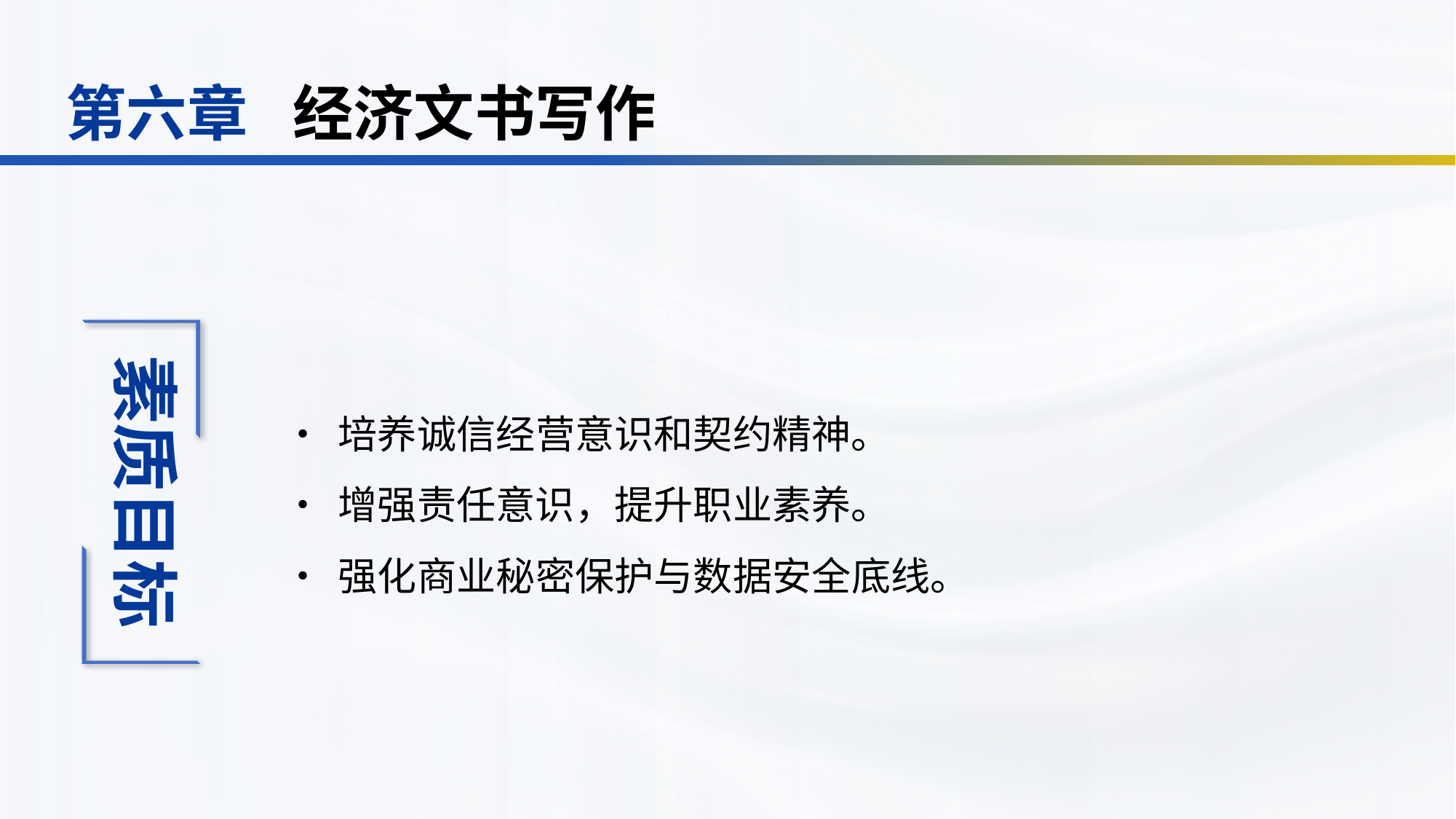

经济文书写作
第六章
•	培养诚信经营意识和契约精神。
•	增强责任意识，提升职业素养。
•	强化商业秘密保护与数据安全底线。